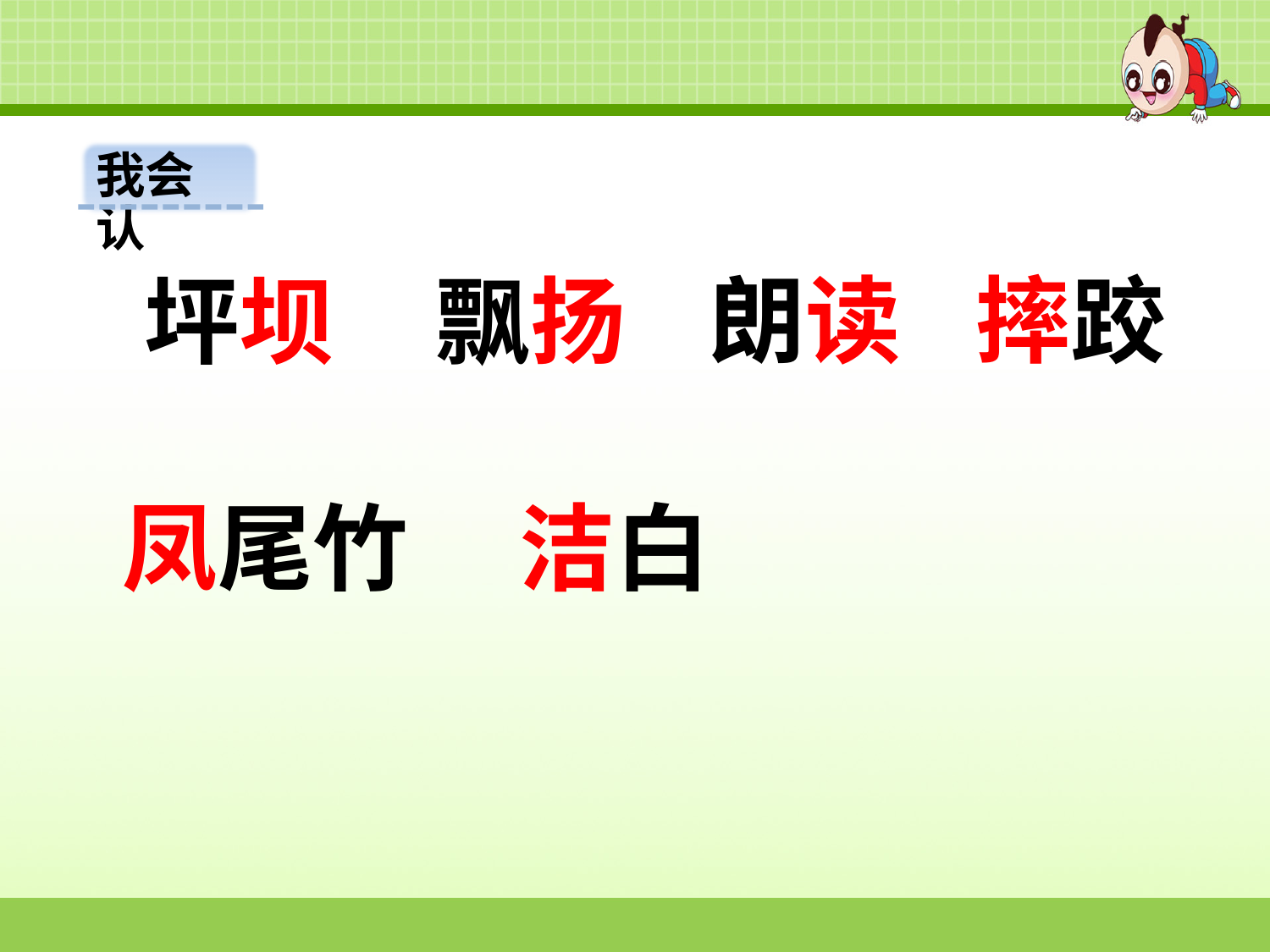

我会认

朗读
摔跤
飘扬
坪坝
凤尾竹
洁白